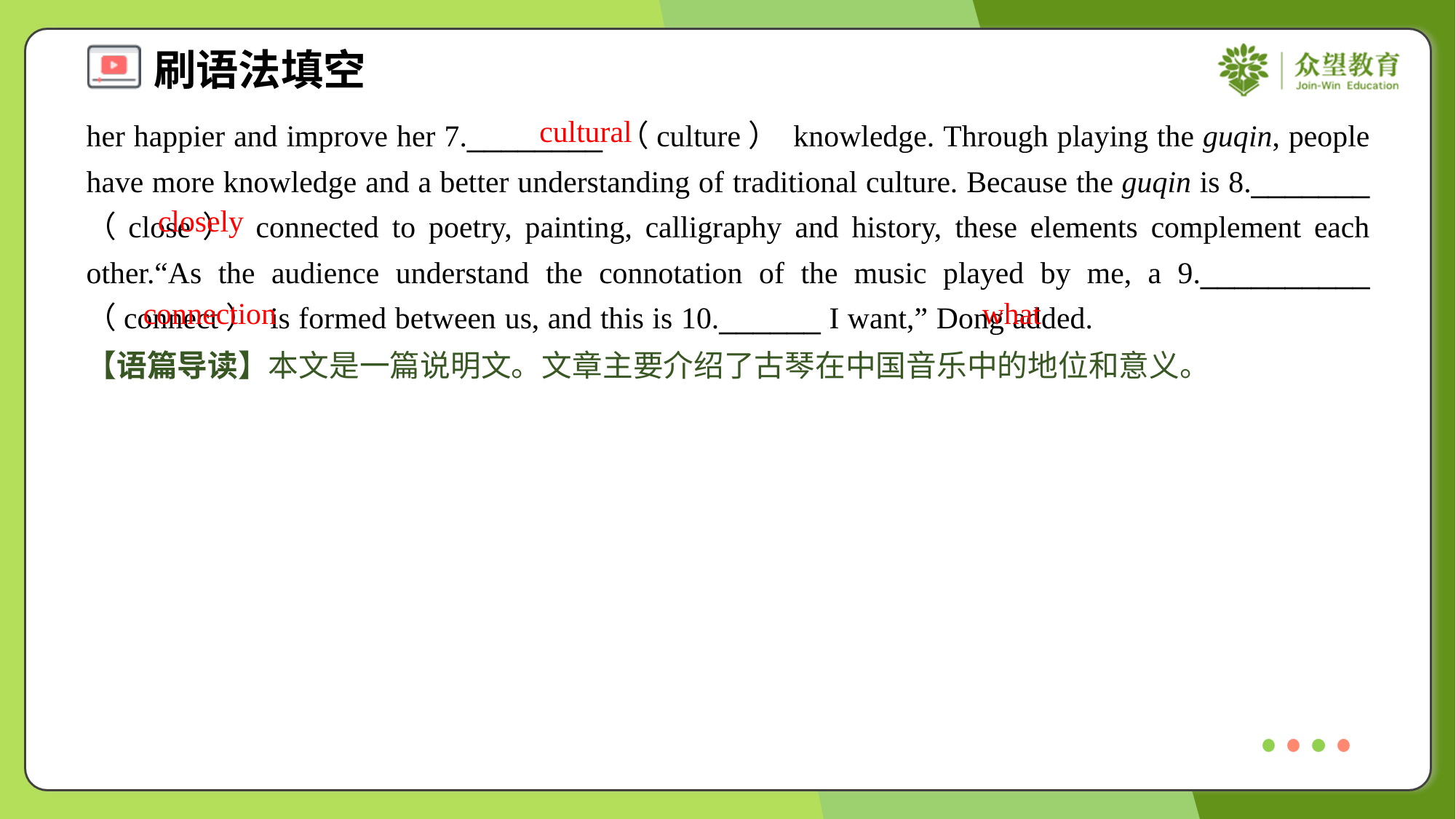

cultural
her happier and improve her 7.________ （culture） knowledge. Through playing the guqin, people have more knowledge and a better understanding of traditional culture. Because the guqin is 8._______ （close） connected to poetry, painting, calligraphy and history, these elements complement each other.“As the audience understand the connotation of the music played by me, a 9.__________ （connect） is formed between us, and this is 10.______ I want,” Dong added.
closely
connection
what
【语篇导读】本文是一篇说明文。文章主要介绍了古琴在中国音乐中的地位和意义。